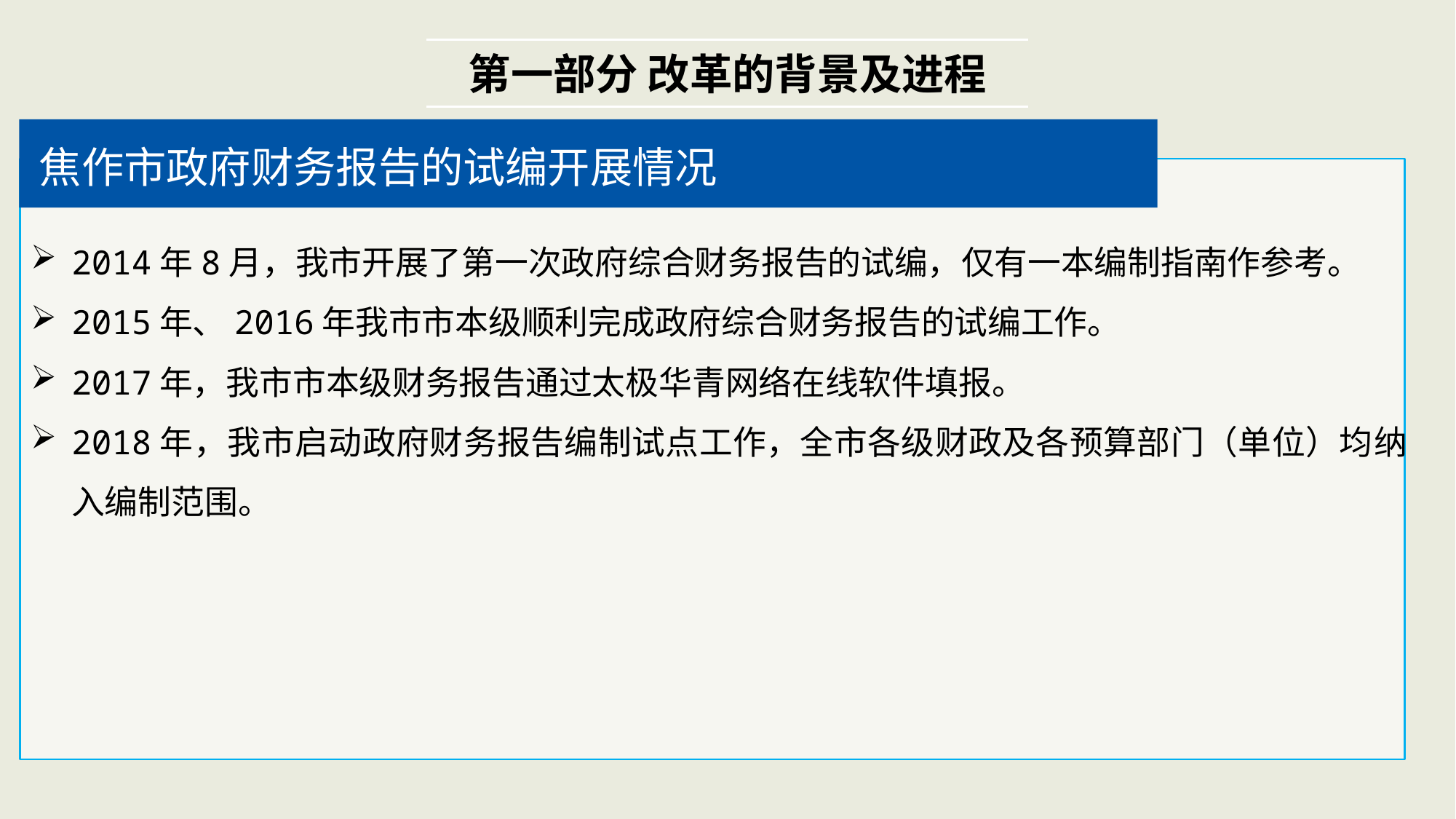

第一部分 改革的背景及进程

焦作市政府财务报告的试编开展情况

2014年8月，我市开展了第一次政府综合财务报告的试编，仅有一本编制指南作参考。
2015年、2016年我市市本级顺利完成政府综合财务报告的试编工作。
2017年，我市市本级财务报告通过太极华青网络在线软件填报。
2018年，我市启动政府财务报告编制试点工作，全市各级财政及各预算部门（单位）均纳入编制范围。

11